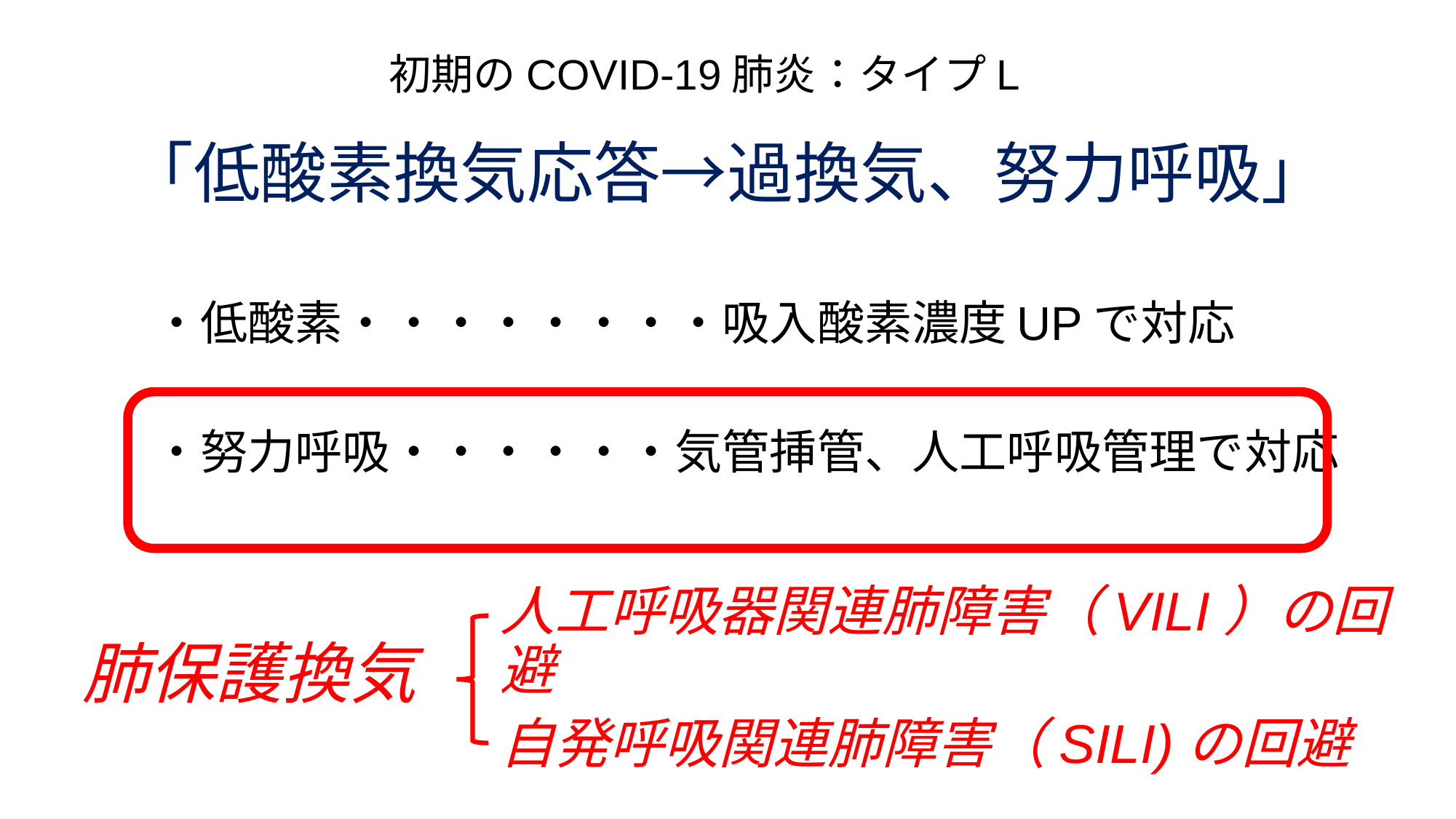

# 初期のCOVID-19肺炎：タイプL
「低酸素換気応答→過換気、努力呼吸」
・低酸素・・・・・・・・吸入酸素濃度UPで対応

・努力呼吸・・・・・・気管挿管、人工呼吸管理で対応

人工呼吸器関連肺障害（VILI）の回避
自発呼吸関連肺障害（SILI)の回避

肺保護換気